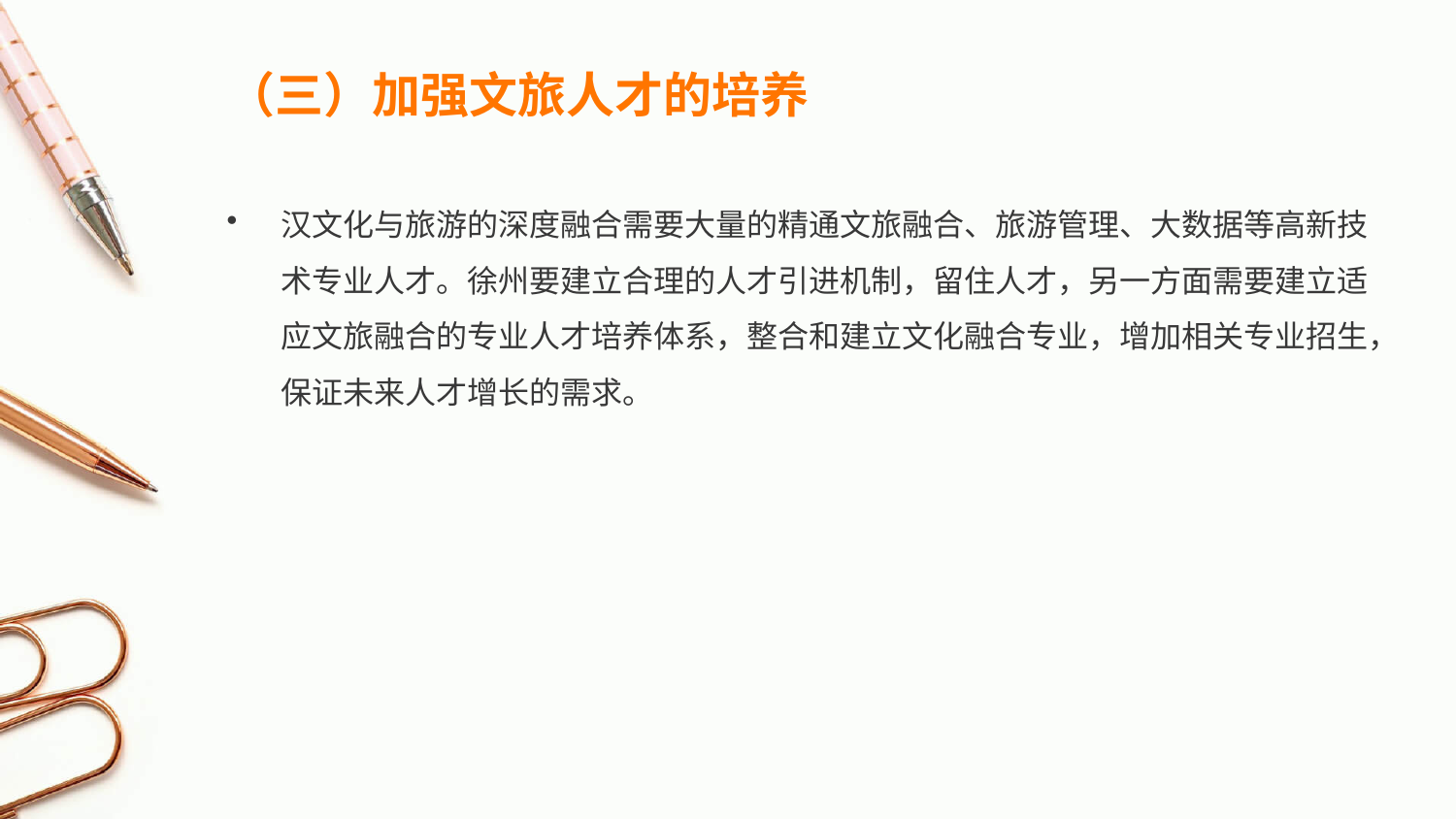

（三）加强文旅人才的培养
汉文化与旅游的深度融合需要大量的精通文旅融合、旅游管理、大数据等高新技术专业人才。徐州要建立合理的人才引进机制，留住人才，另一方面需要建立适应文旅融合的专业人才培养体系，整合和建立文化融合专业，增加相关专业招生，保证未来人才增长的需求。